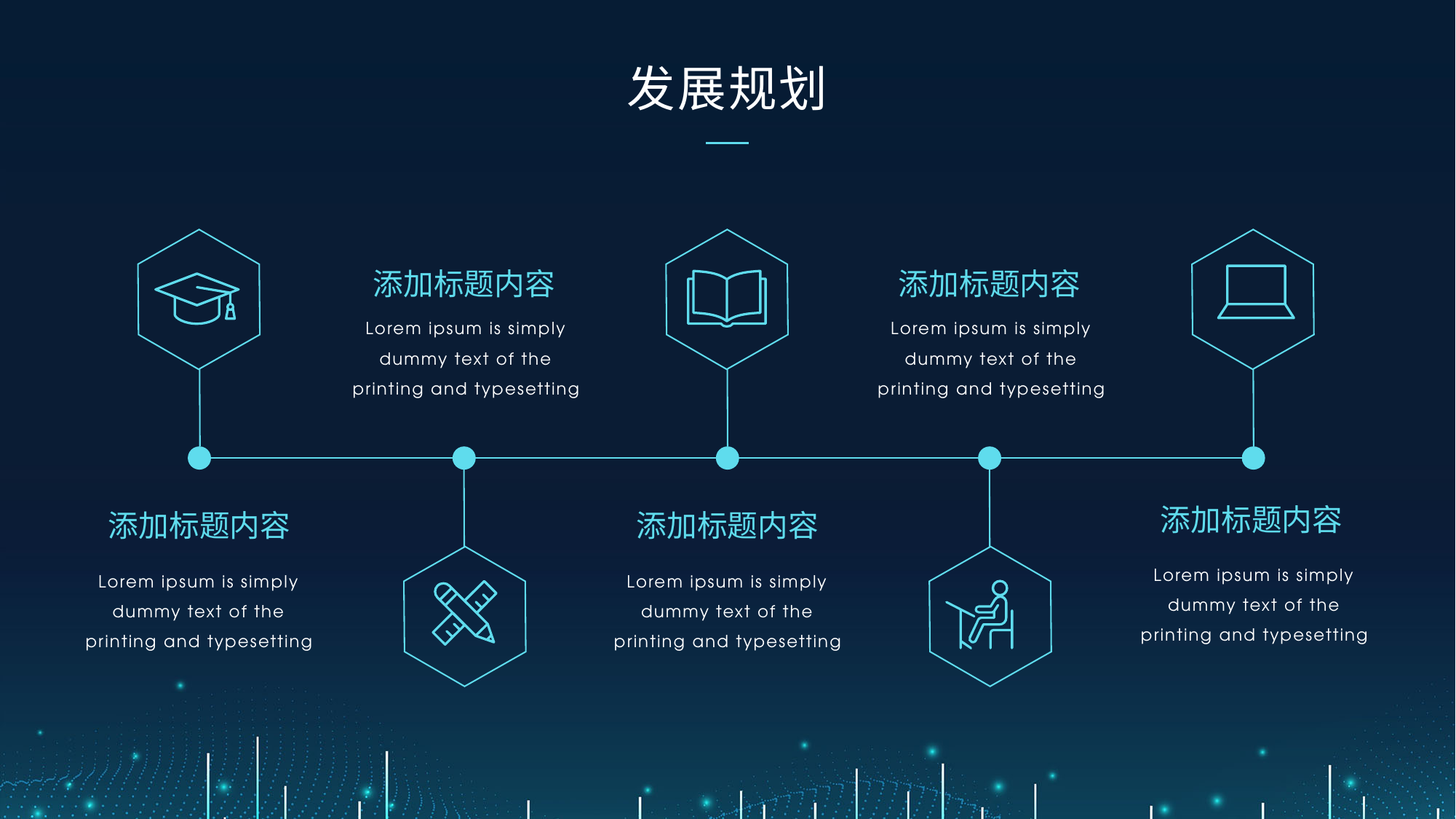

发展规划

添加标题内容
添加标题内容

Lorem ipsum is simply dummy text of the printing and typesetting
Lorem ipsum is simply dummy text of the printing and typesetting

添加标题内容
添加标题内容
添加标题内容
Lorem ipsum is simply dummy text of the printing and typesetting
Lorem ipsum is simply dummy text of the printing and typesetting
Lorem ipsum is simply dummy text of the printing and typesetting